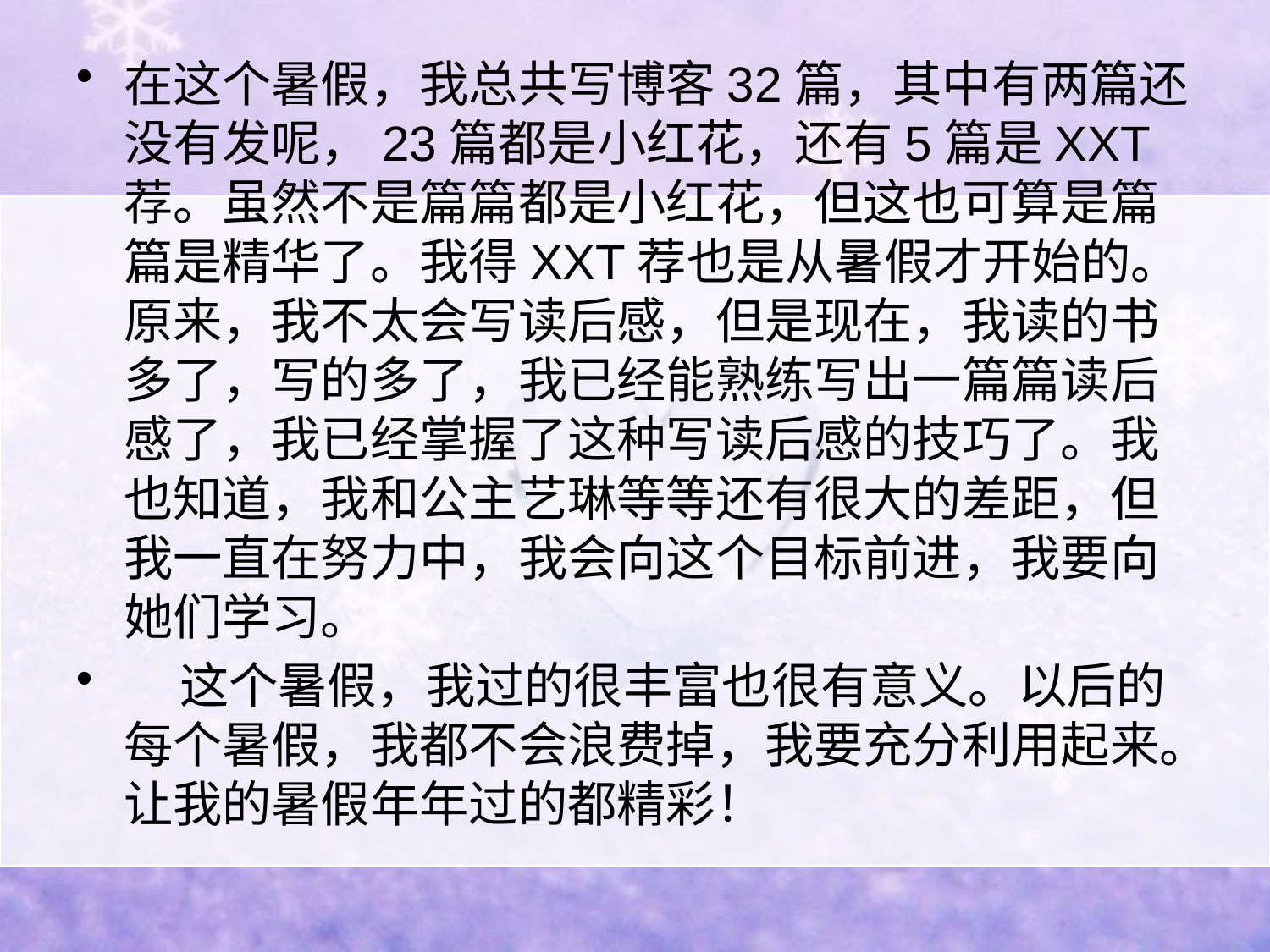

#
在这个暑假，我总共写博客32篇，其中有两篇还没有发呢，23篇都是小红花，还有5篇是XXT荐。虽然不是篇篇都是小红花，但这也可算是篇篇是精华了。我得XXT荐也是从暑假才开始的。原来，我不太会写读后感，但是现在，我读的书多了，写的多了，我已经能熟练写出一篇篇读后感了，我已经掌握了这种写读后感的技巧了。我也知道，我和公主艺琳等等还有很大的差距，但我一直在努力中，我会向这个目标前进，我要向她们学习。
    这个暑假，我过的很丰富也很有意义。以后的每个暑假，我都不会浪费掉，我要充分利用起来。让我的暑假年年过的都精彩！